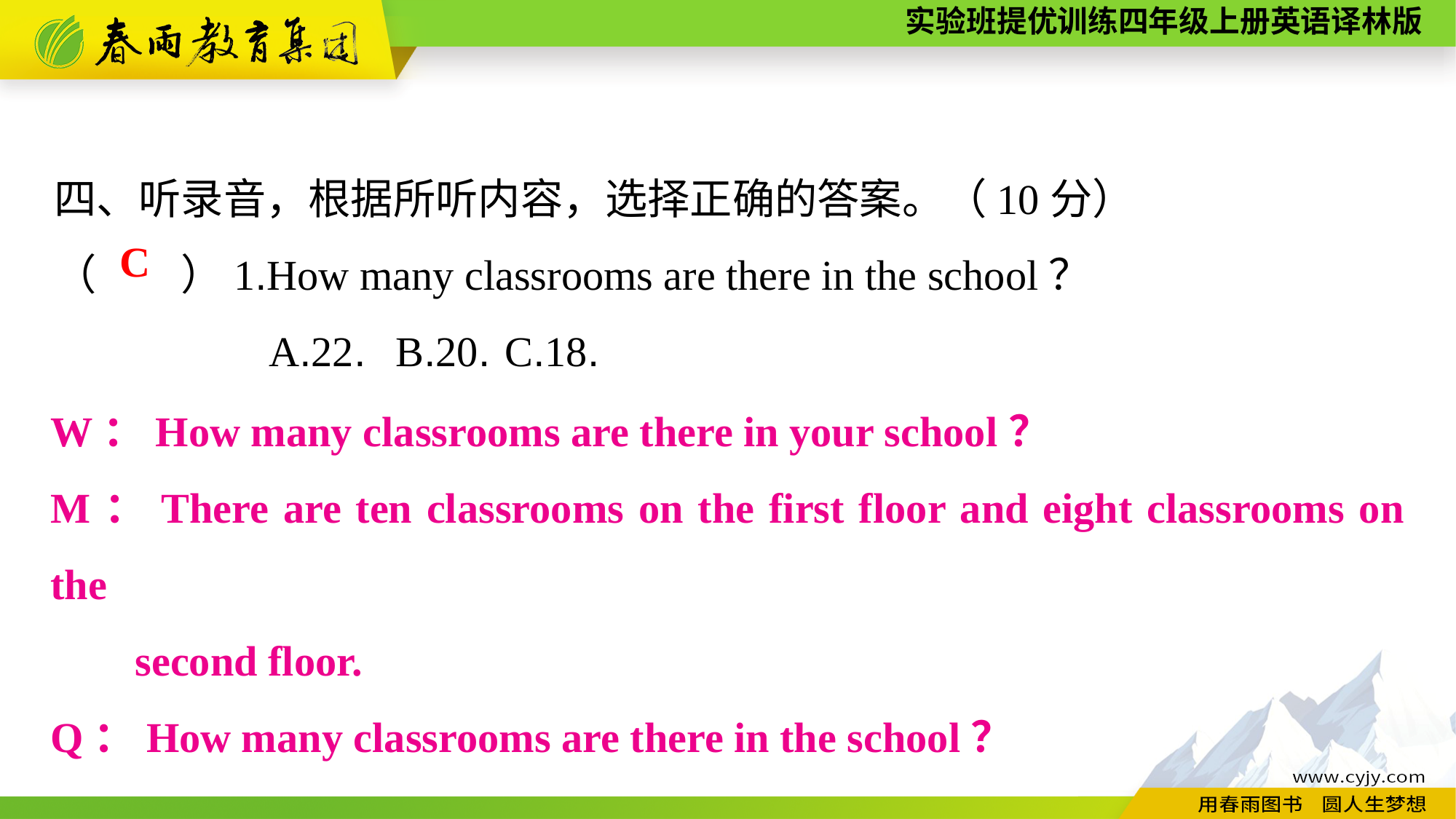

四、听录音，根据所听内容，选择正确的答案。（10分）
（　　）1.How many classrooms are there in the school？
A.22.	B.20.	C.18.
C
W：How many classrooms are there in your school？
M：There are ten classrooms on the first floor and eight classrooms on the
        second floor.
Q：How many classrooms are there in the school？